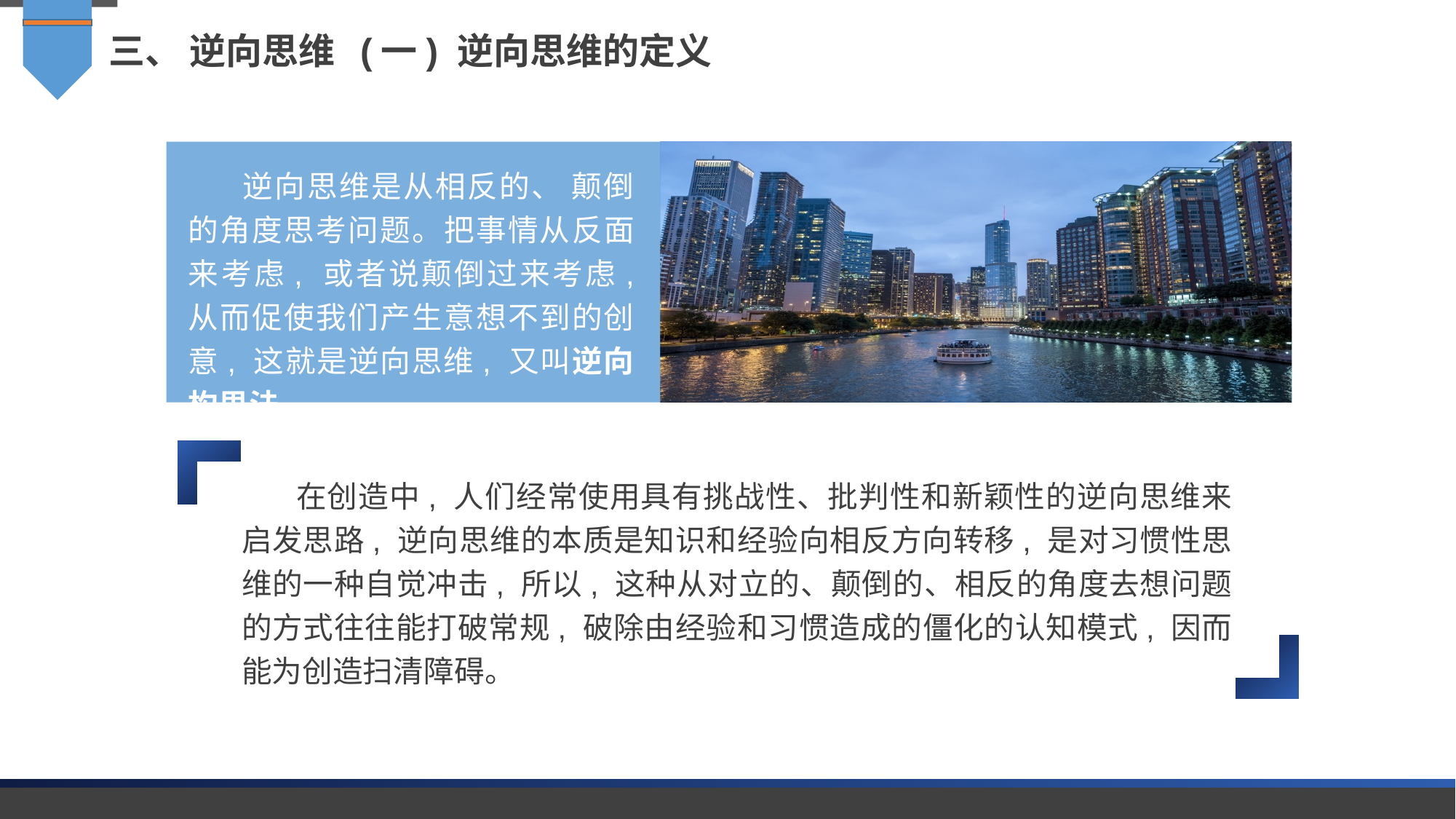

三、 逆向思维  (一) 逆向思维的定义

逆向思维是从相反的、 颠倒的角度思考问题。把事情从反面来考虑, 或者说颠倒过来考虑, 从而促使我们产生意想不到的创意, 这就是逆向思维, 又叫逆向构思法。

在创造中, 人们经常使用具有挑战性、批判性和新颖性的逆向思维来启发思路, 逆向思维的本质是知识和经验向相反方向转移, 是对习惯性思维的一种自觉冲击, 所以, 这种从对立的、颠倒的、相反的角度去想问题的方式往往能打破常规, 破除由经验和习惯造成的僵化的认知模式, 因而能为创造扫清障碍。